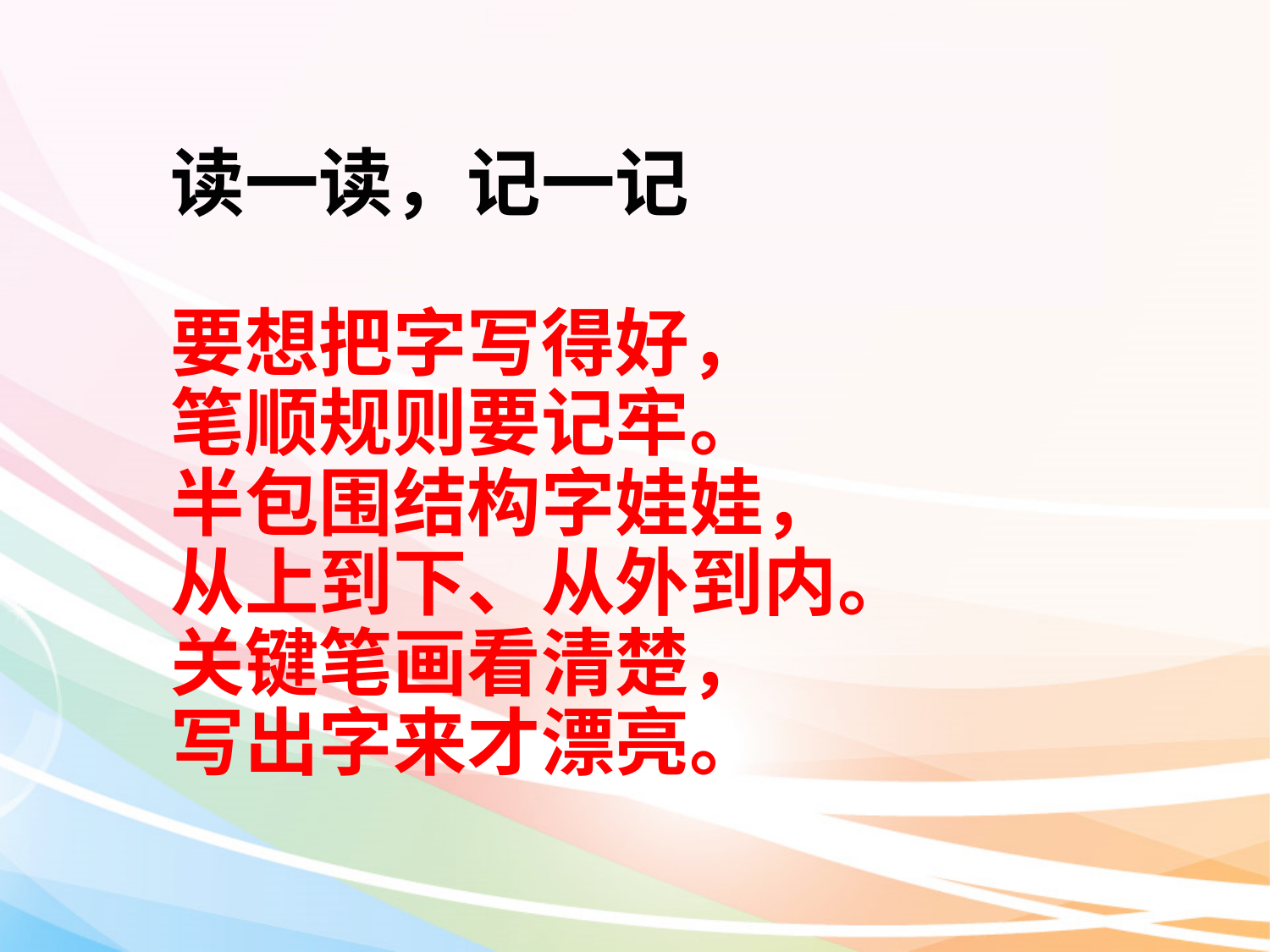

# 读一读，记一记 要想把字写得好， 笔顺规则要记牢。 半包围结构字娃娃， 从上到下、从外到内。 关键笔画看清楚， 写出字来才漂亮。